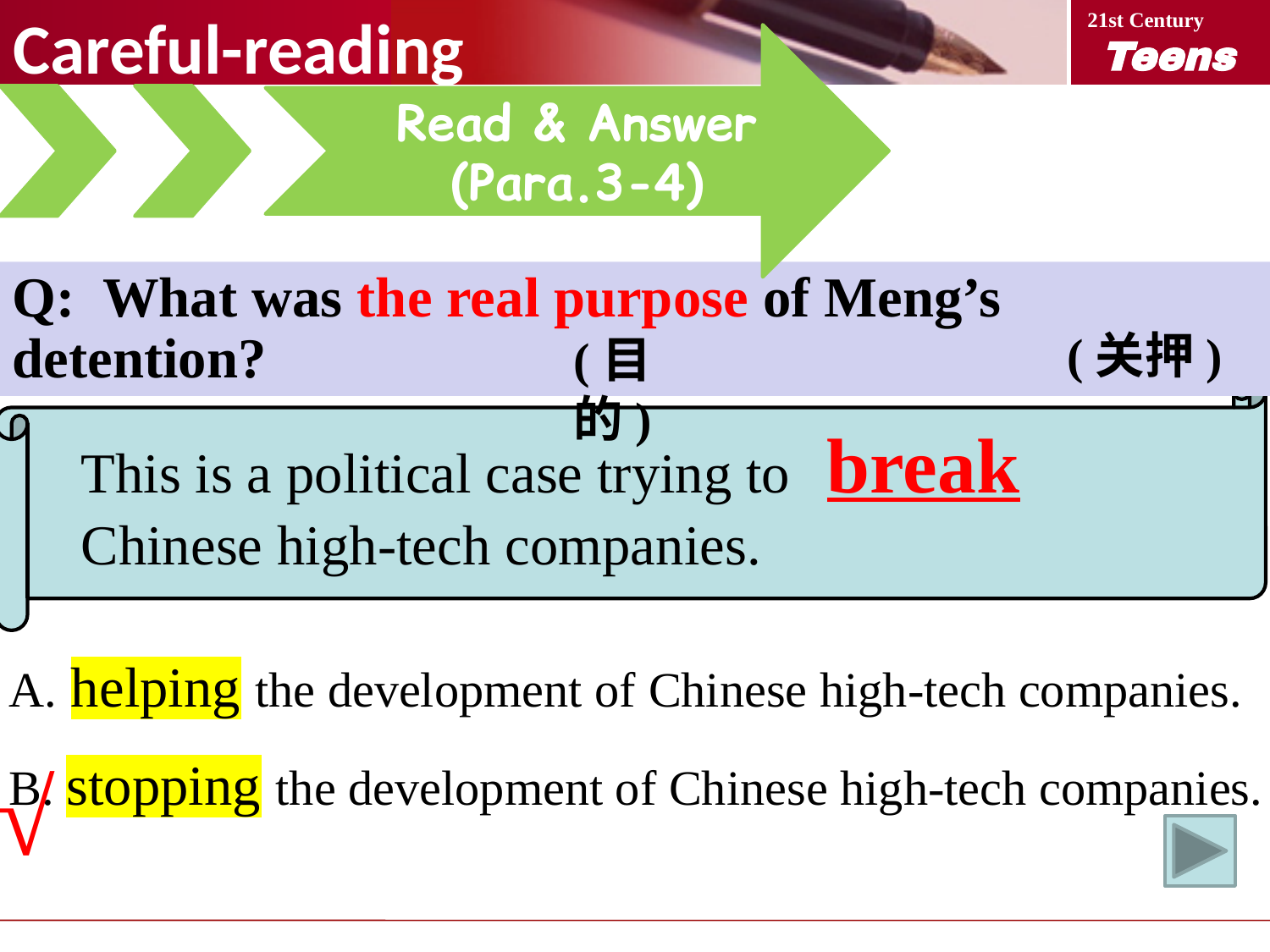

Careful-reading
Read & Answer
(Para.3-4)

Q:  What was the real purpose of Meng’s detention?
(关押)
(目的)

This is a political case trying to  break Chinese high-tech companies.
 A. helping the development of Chinese high-tech companies.
 B. stopping the development of Chinese high-tech companies.
√